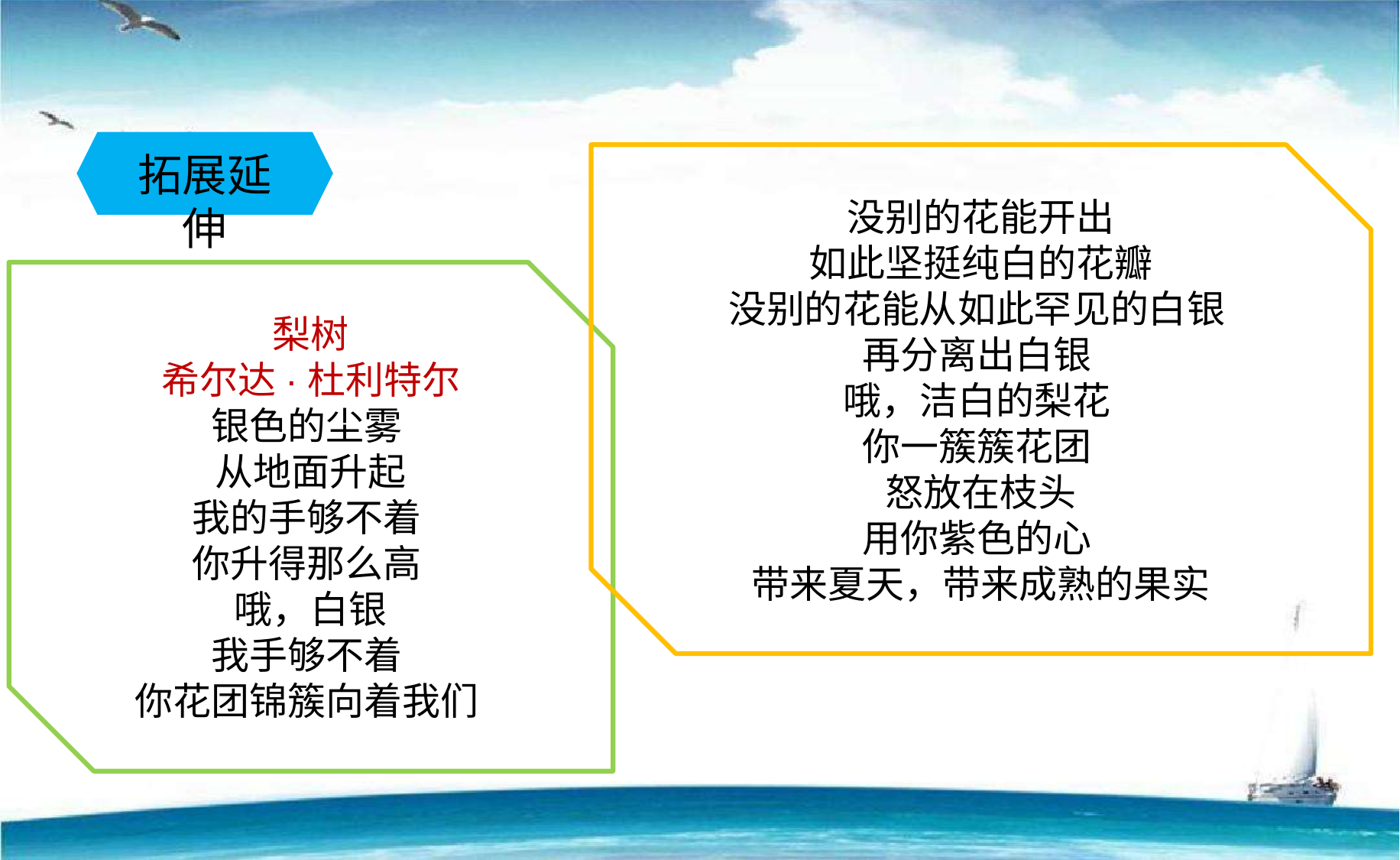

拓展延伸
没别的花能开出
如此坚挺纯白的花瓣
没别的花能从如此罕见的白银
再分离出白银
哦，洁白的梨花
你一簇簇花团
怒放在枝头
用你紫色的心
带来夏天，带来成熟的果实
梨树
希尔达·杜利特尔
银色的尘雾
从地面升起
我的手够不着
你升得那么高
哦，白银
我手够不着
你花团锦簇向着我们